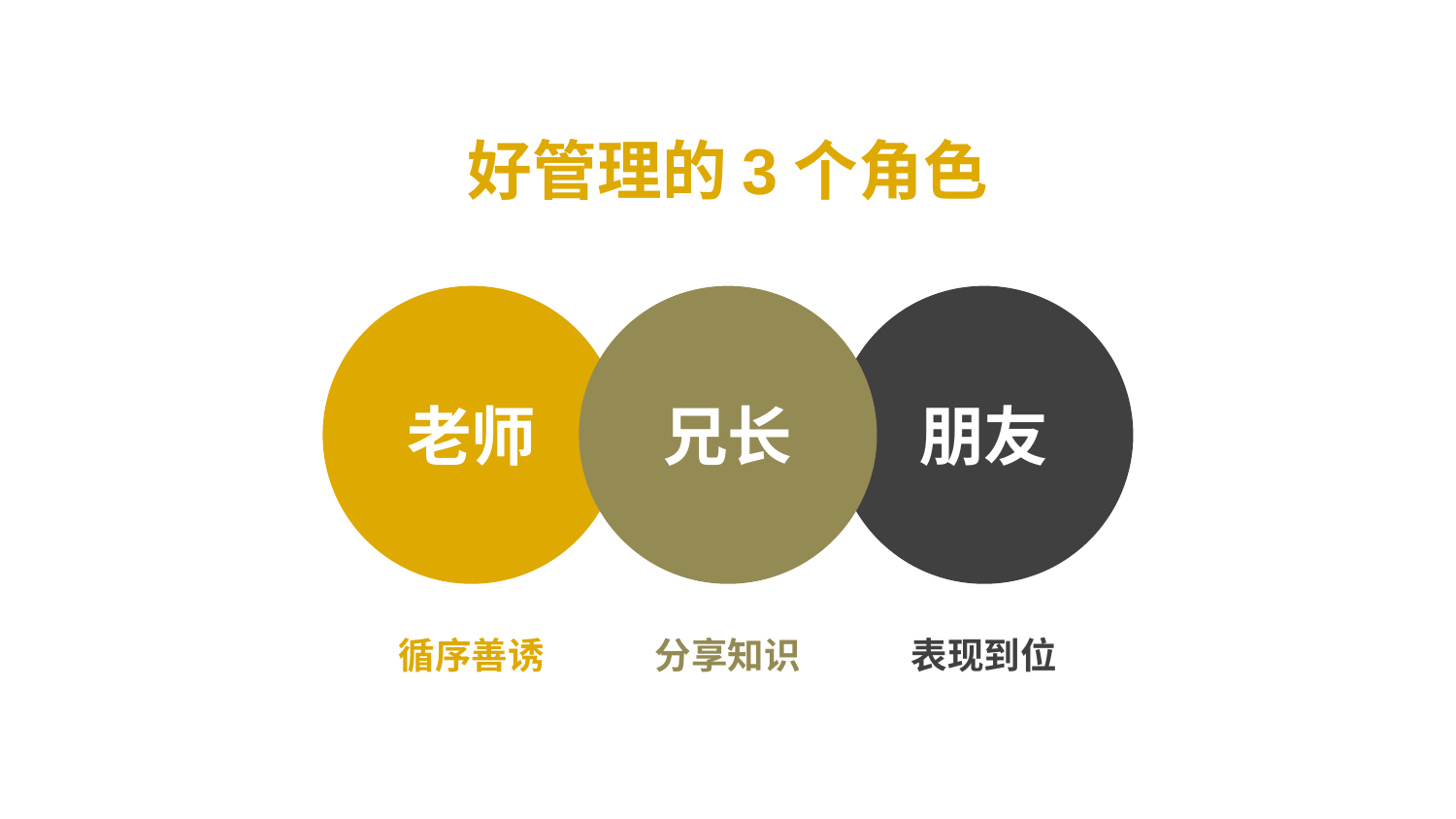

好管理的3个角色
老师
兄长
朋友
循序善诱
分享知识
表现到位